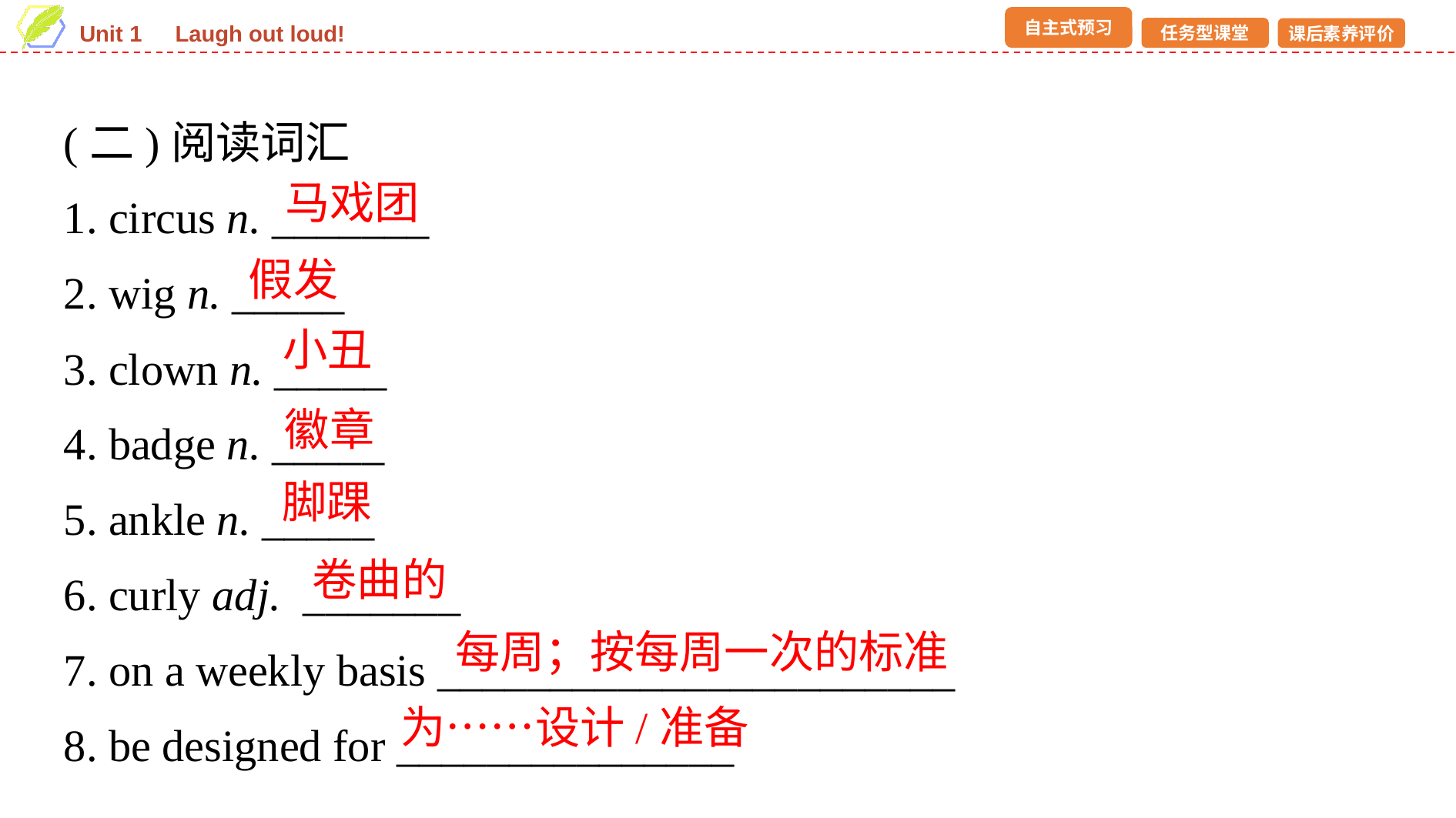

(二)阅读词汇
1. circus n. _______
2. wig n. _____
3. clown n. _____
4. badge n. _____
5. ankle n. _____
6. curly adj.  _______
7. on a weekly basis _______________________
8. be designed for _______________
马戏团
假发
小丑
徽章
脚踝
卷曲的
每周；按每周一次的标准
为……设计/准备